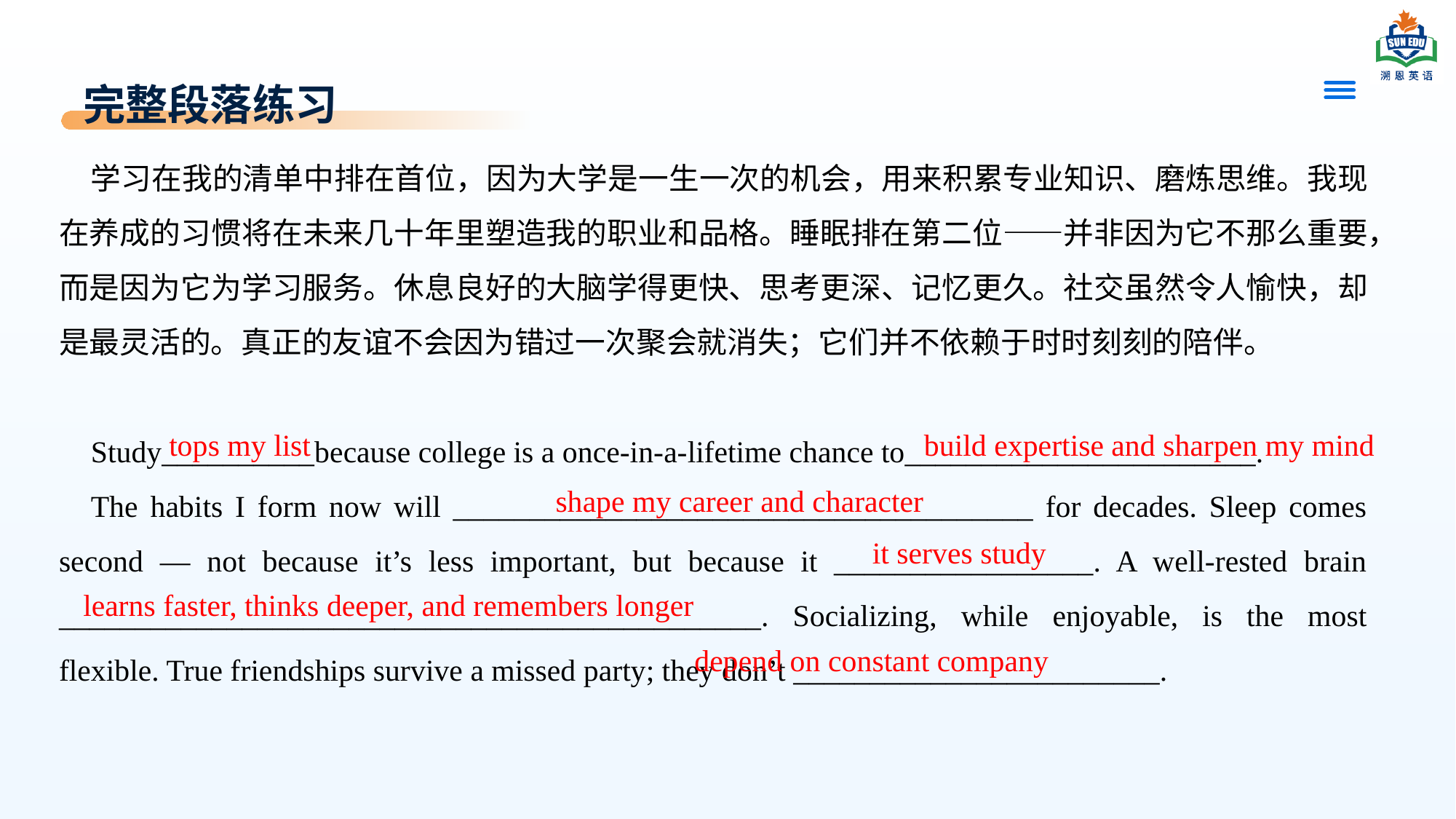

# 完整段落练习
学习在我的清单中排在首位，因为大学是一生一次的机会，用来积累专业知识、磨炼思维。我现在养成的习惯将在未来几十年里塑造我的职业和品格。睡眠排在第二位——并非因为它不那么重要，而是因为它为学习服务。休息良好的大脑学得更快、思考更深、记忆更久。社交虽然令人愉快，却是最灵活的。真正的友谊不会因为错过一次聚会就消失；它们并不依赖于时时刻刻的陪伴。

Study__________because college is a once-in-a-lifetime chance to_______________________.
The habits I form now will ______________________________________ for decades. Sleep comes second — not because it’s less important, but because it _________________. A well-rested brain ______________________________________________. Socializing, while enjoyable, is the most flexible. True friendships survive a missed party; they don’t ________________________.
 tops my list
 build expertise and sharpen my mind
shape my career and character
it serves study
learns faster, thinks deeper, and remembers longer
depend on constant company